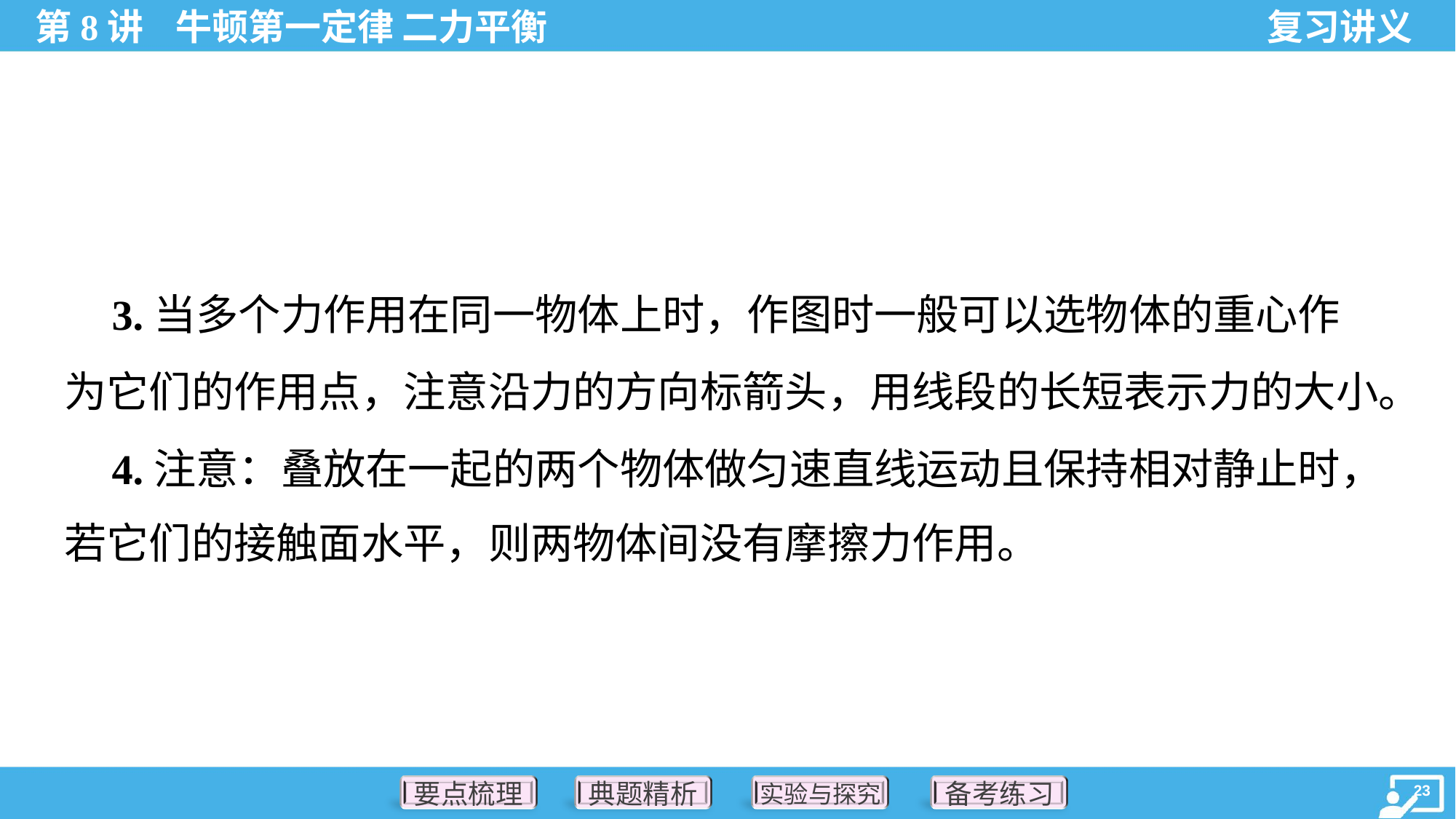

3.当多个力作用在同一物体上时，作图时一般可以选物体的重心作
为它们的作用点，注意沿力的方向标箭头，用线段的长短表示力的大小。
    4.注意：叠放在一起的两个物体做匀速直线运动且保持相对静止时，
若它们的接触面水平，则两物体间没有摩擦力作用。